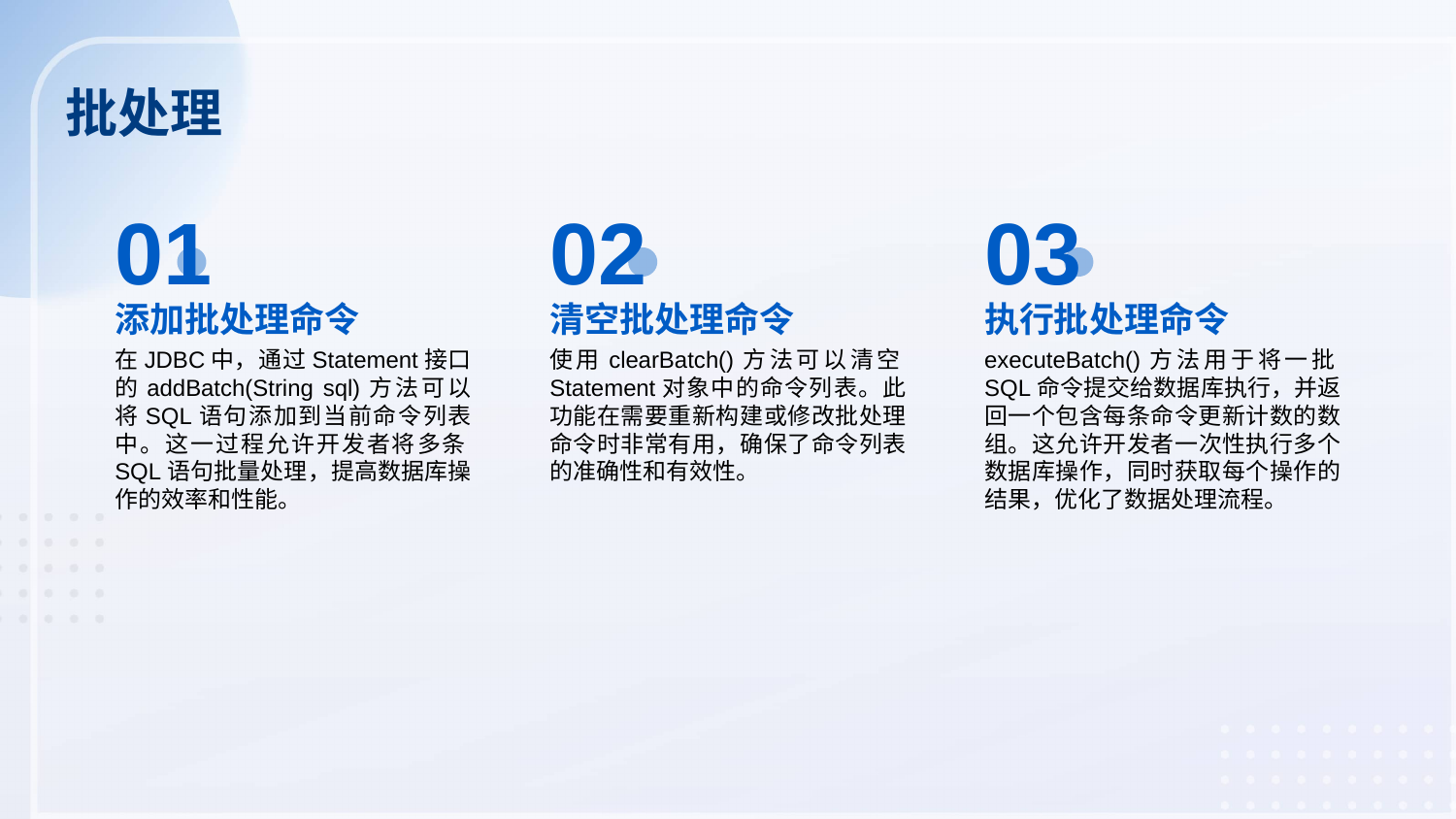

批处理
01
02
03

添加批处理命令
清空批处理命令
执行批处理命令
在JDBC中，通过Statement接口的addBatch(String sql)方法可以将SQL语句添加到当前命令列表中。这一过程允许开发者将多条SQL语句批量处理，提高数据库操作的效率和性能。
使用clearBatch()方法可以清空Statement对象中的命令列表。此功能在需要重新构建或修改批处理命令时非常有用，确保了命令列表的准确性和有效性。
executeBatch()方法用于将一批SQL命令提交给数据库执行，并返回一个包含每条命令更新计数的数组。这允许开发者一次性执行多个数据库操作，同时获取每个操作的结果，优化了数据处理流程。